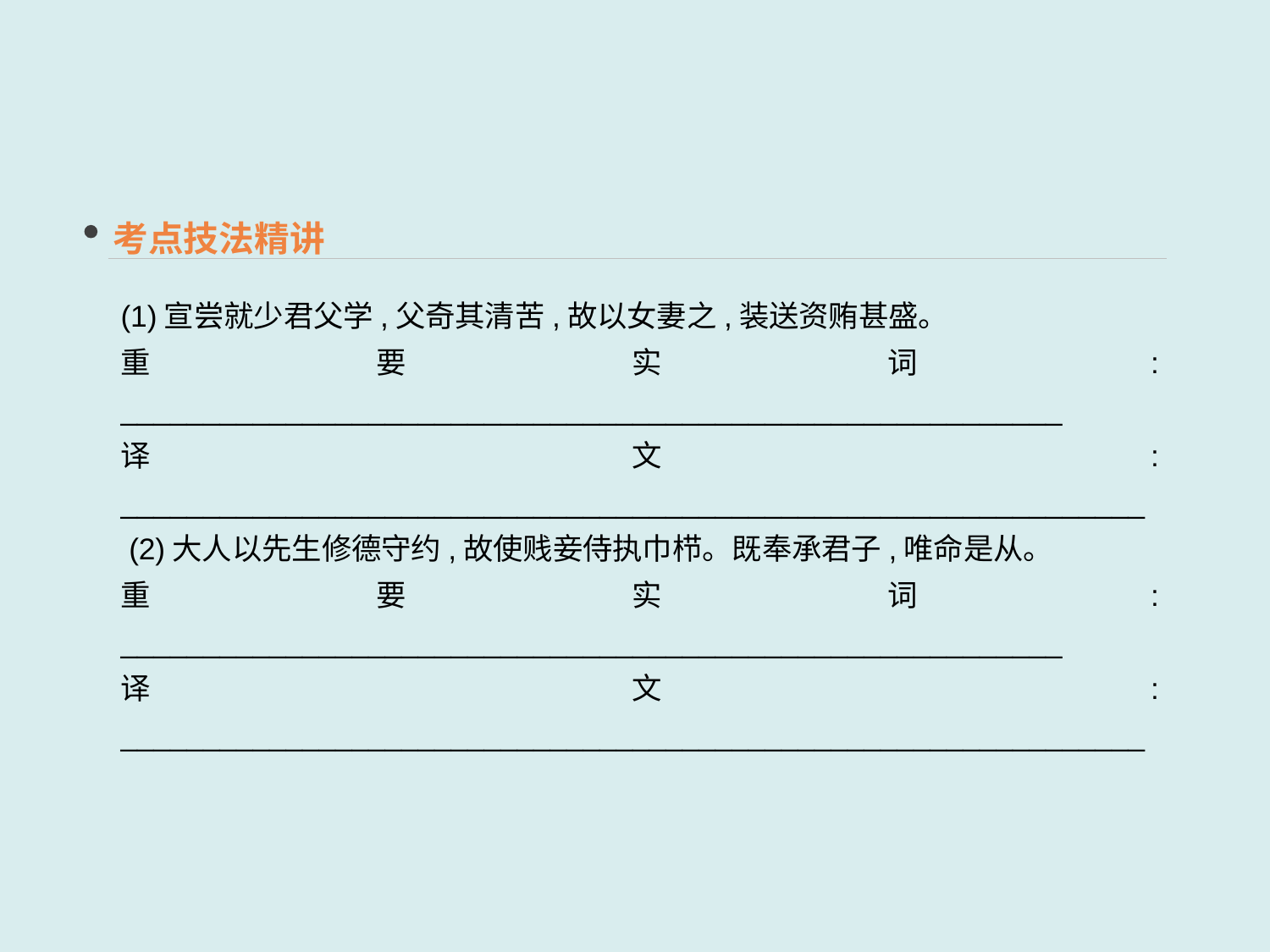

考点技法精讲

(1)宣尝就少君父学,父奇其清苦,故以女妻之,装送资贿甚盛。
重要实词: _________________________________________________________
译文: ______________________________________________________________
 (2)大人以先生修德守约,故使贱妾侍执巾栉。既奉承君子,唯命是从。
重要实词: _________________________________________________________
译文: ______________________________________________________________